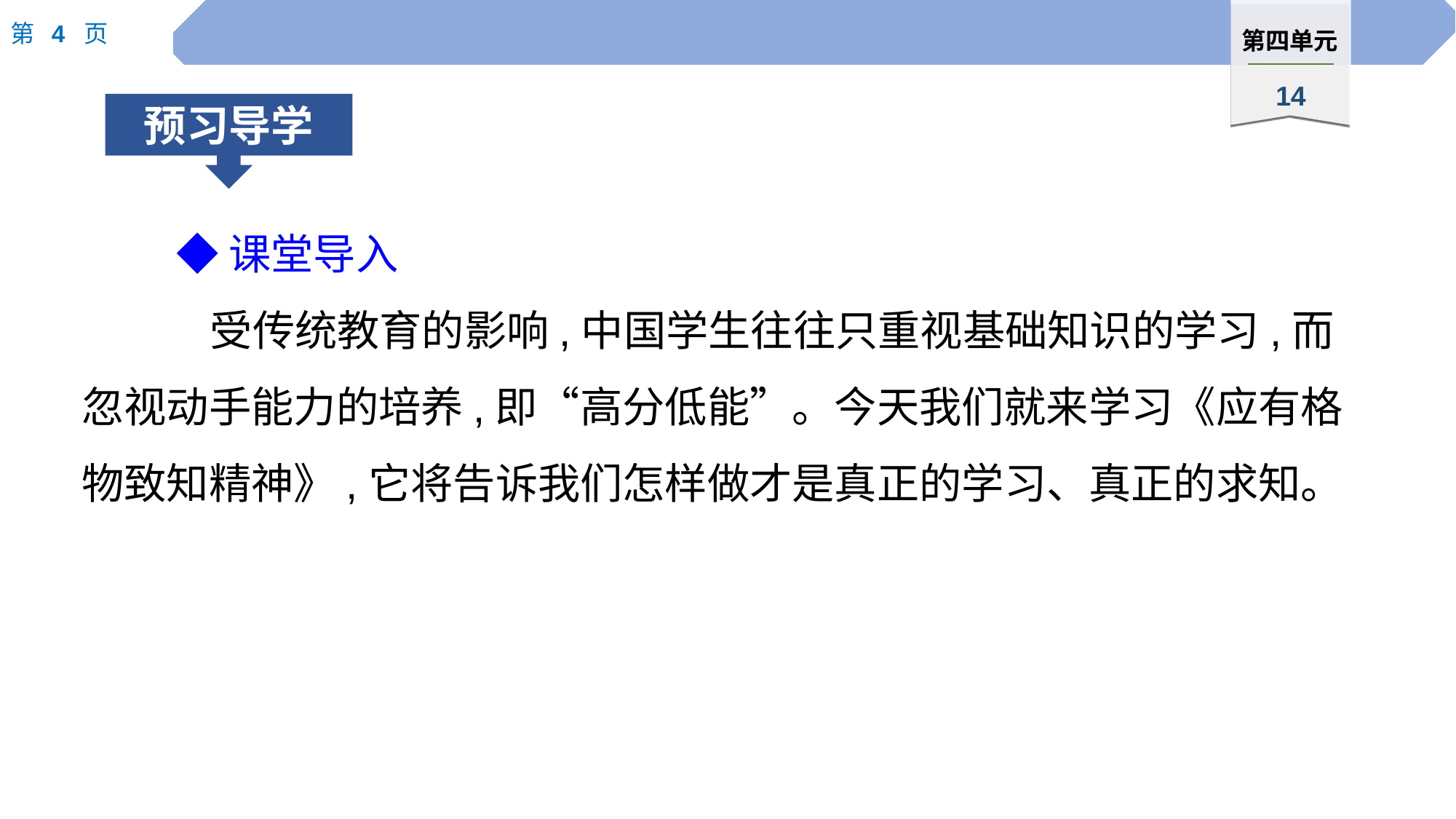

◆课堂导入

　受传统教育的影响,中国学生往往只重视基础知识的学习,而忽视动手能力的培养,即“高分低能”。今天我们就来学习《应有格物致知精神》,它将告诉我们怎样做才是真正的学习、真正的求知。